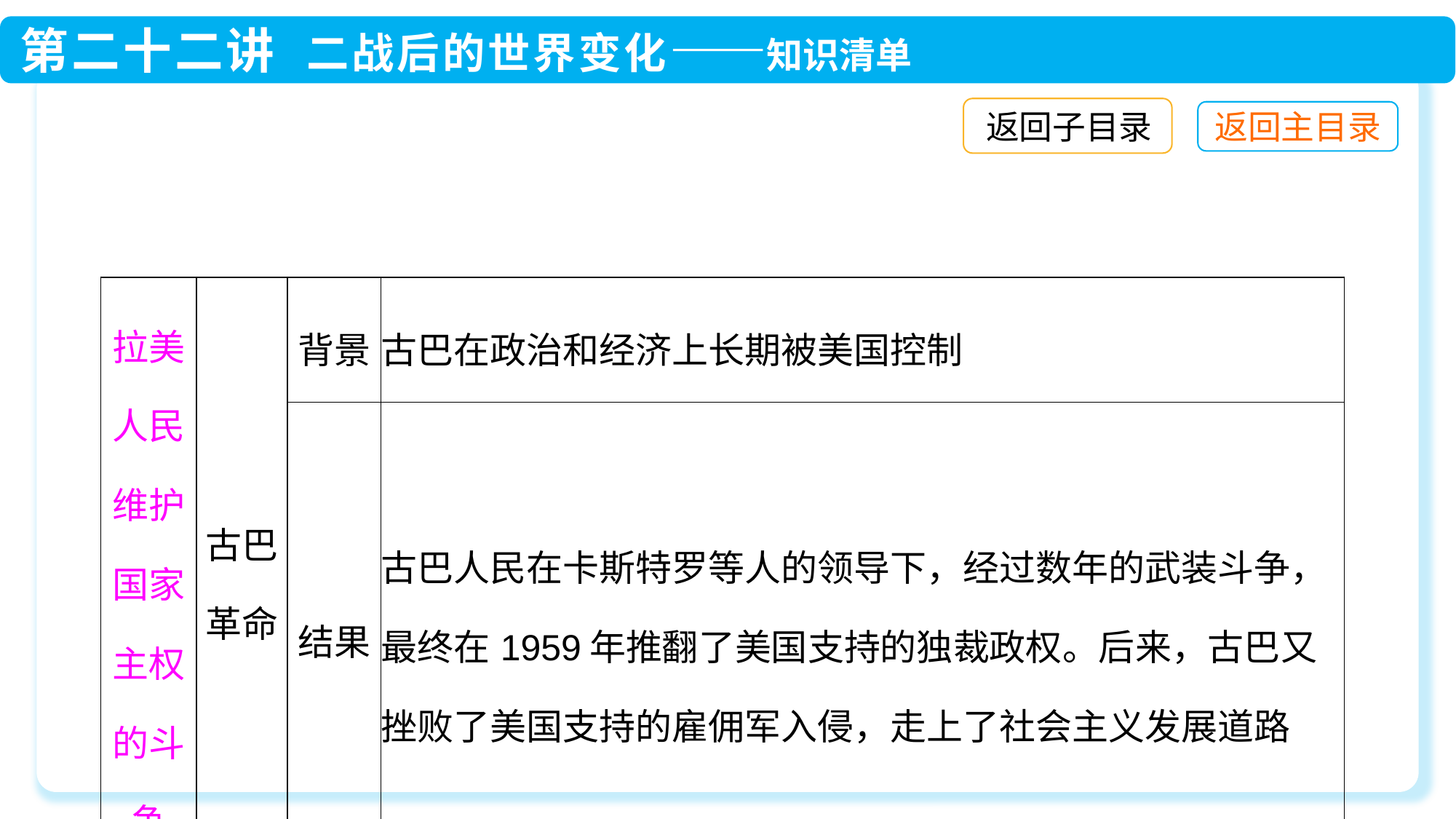

返回子目录
| 拉美人民维护国家主权的斗争 | 古巴革命 | 背景 | 古巴在政治和经济上长期被美国控制 |
| --- | --- | --- | --- |
|  |  | 结果 | 古巴人民在卡斯特罗等人的领导下，经过数年的武装斗争，最终在1959年推翻了美国支持的独裁政权。后来，古巴又挫败了美国支持的雇佣军入侵，走上了社会主义发展道路 |